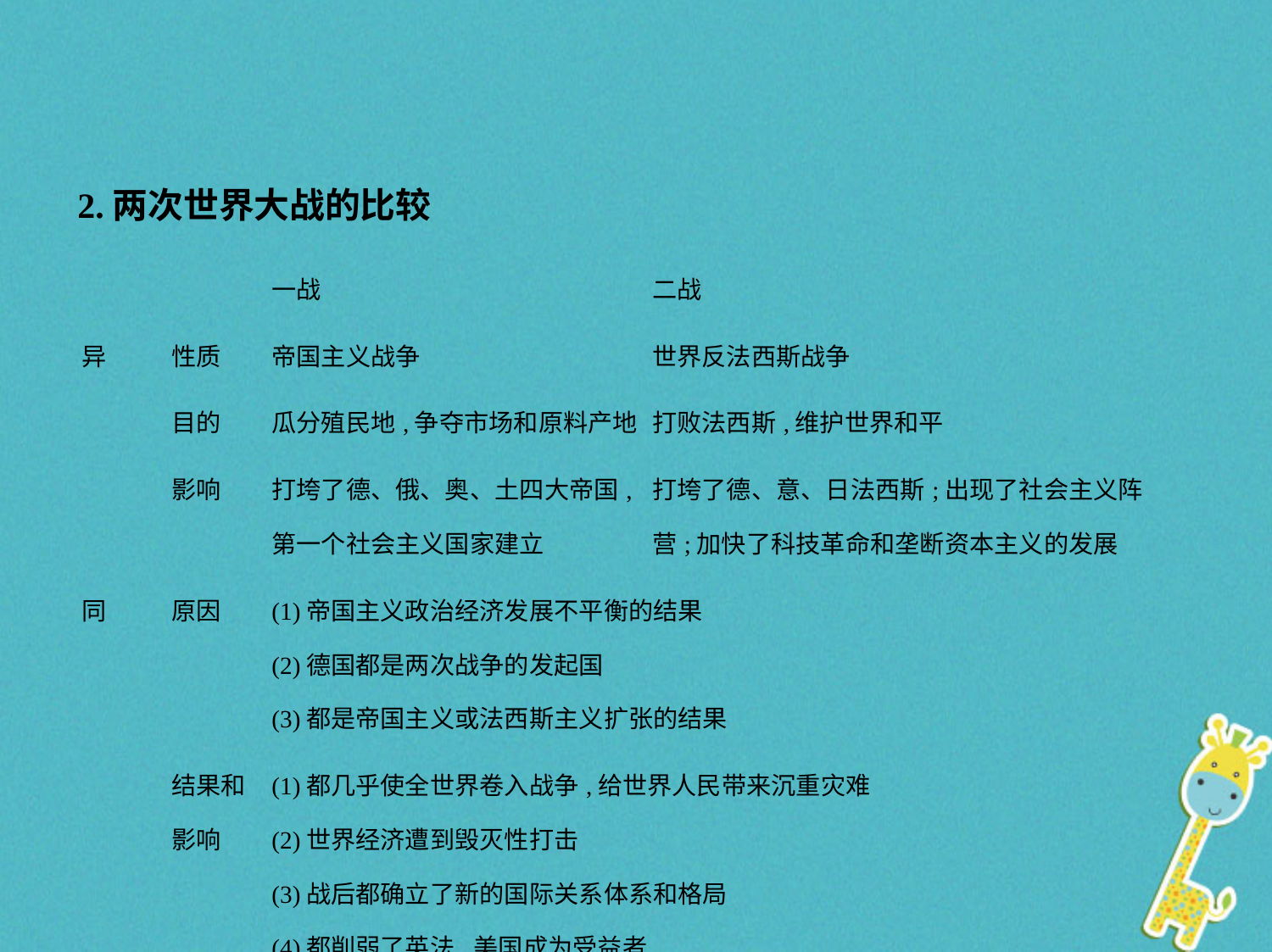

2.两次世界大战的比较
|  |  | 一战 | 二战 |
| --- | --- | --- | --- |
| 异 | 性质 | 帝国主义战争 | 世界反法西斯战争 |
|  | 目的 | 瓜分殖民地,争夺市场和原料产地 | 打败法西斯,维护世界和平 |
|  | 影响 | 打垮了德、俄、奥、土四大帝国,第一个社会主义国家建立 | 打垮了德、意、日法西斯;出现了社会主义阵营;加快了科技革命和垄断资本主义的发展 |
| 同 | 原因 | (1)帝国主义政治经济发展不平衡的结果 (2)德国都是两次战争的发起国 (3)都是帝国主义或法西斯主义扩张的结果 |  |
|  | 结果和 影响 | (1)都几乎使全世界卷入战争,给世界人民带来沉重灾难 (2)世界经济遭到毁灭性打击 (3)战后都确立了新的国际关系体系和格局 (4)都削弱了英法,美国成为受益者 |  |